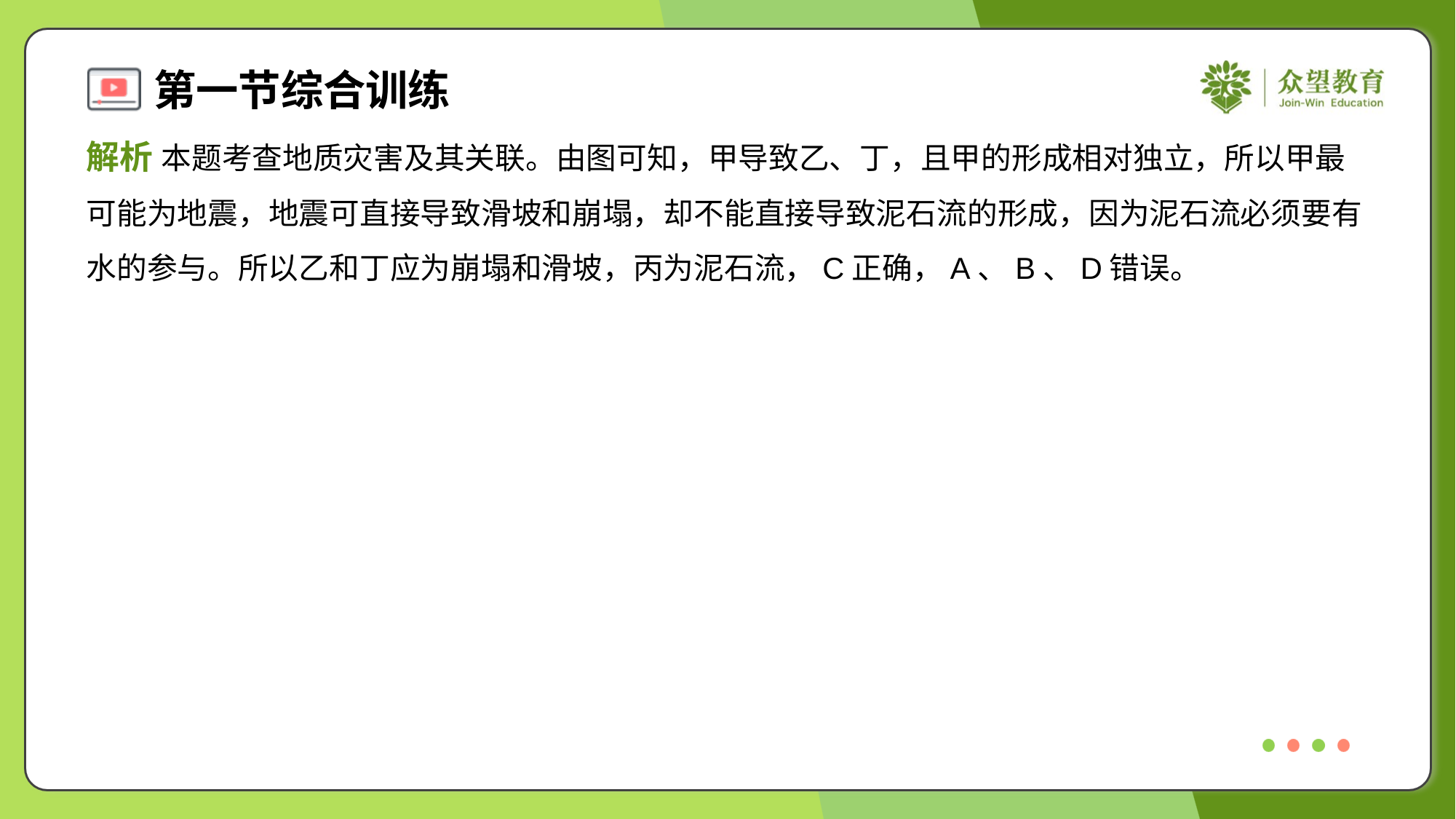

解析 本题考查地质灾害及其关联。由图可知，甲导致乙、丁，且甲的形成相对独立，所以甲最
可能为地震，地震可直接导致滑坡和崩塌，却不能直接导致泥石流的形成，因为泥石流必须要有
水的参与。所以乙和丁应为崩塌和滑坡，丙为泥石流，C正确，A、B、D错误。